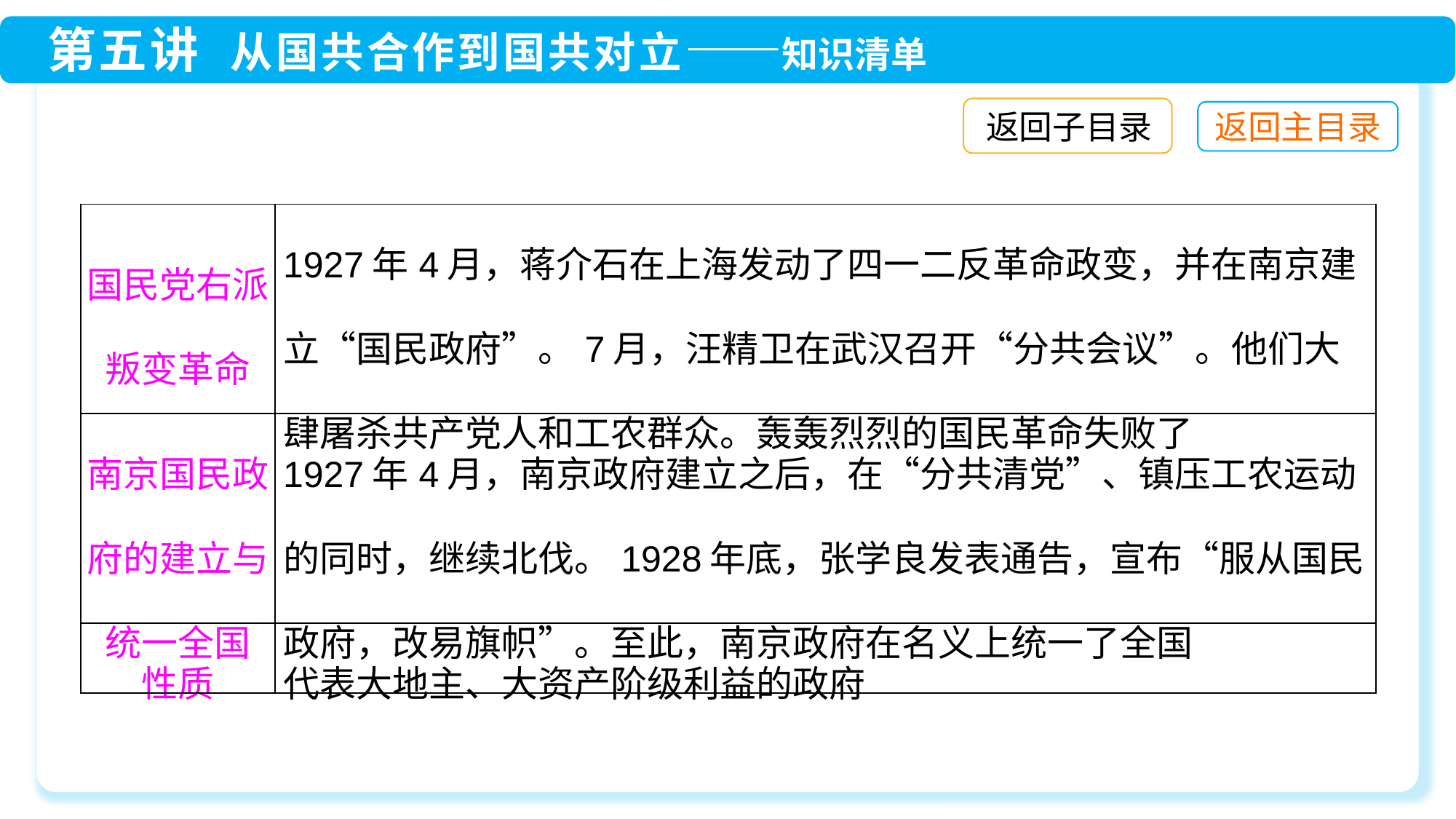

返回子目录
| 国民党右派叛变革命 | 1927年4月，蒋介石在上海发动了四一二反革命政变，并在南京建立“国民政府”。7月，汪精卫在武汉召开“分共会议”。他们大肆屠杀共产党人和工农群众。轰轰烈烈的国民革命失败了 |
| --- | --- |
| 南京国民政府的建立与统一全国 | 1927年4月，南京政府建立之后，在“分共清党”、镇压工农运动的同时，继续北伐。1928年底，张学良发表通告，宣布“服从国民政府，改易旗帜”。至此，南京政府在名义上统一了全国 |
| 性质 | 代表大地主、大资产阶级利益的政府 |